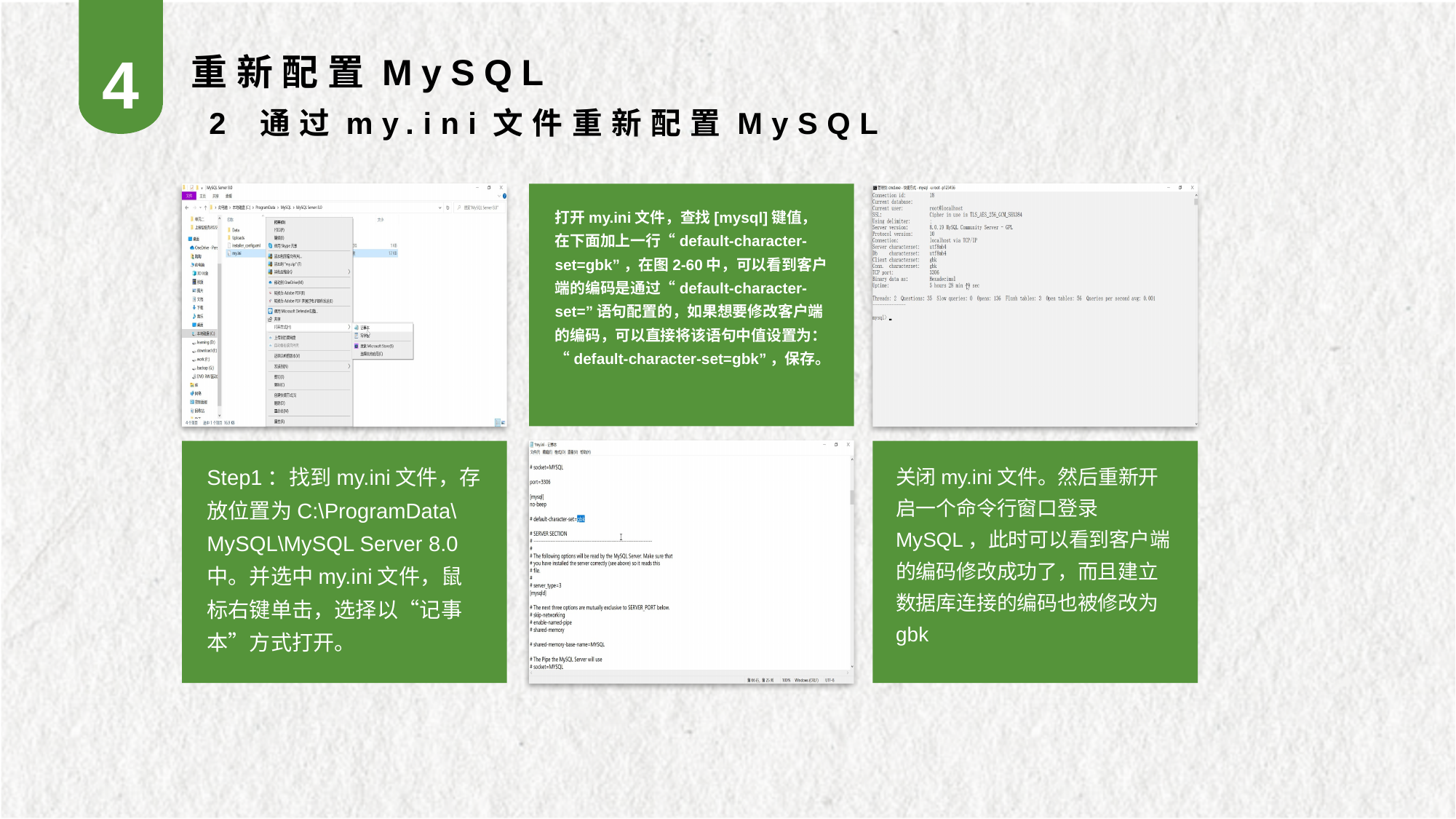

4
重新配置MySQL

2 通过my.ini文件重新配置MySQL

打开my.ini文件，查找[mysql]键值，在下面加上一行“default-character-set=gbk”，在图2-60中，可以看到客户端的编码是通过“default-character-set=”语句配置的，如果想要修改客户端的编码，可以直接将该语句中值设置为：“default-character-set=gbk”，保存。

Step1：找到my.ini文件，存放位置为C:\ProgramData\MySQL\MySQL Server 8.0中。并选中my.ini文件，鼠标右键单击，选择以“记事本”方式打开。
关闭my.ini文件。然后重新开启一个命令行窗口登录MySQL，此时可以看到客户端的编码修改成功了，而且建立数据库连接的编码也被修改为gbk